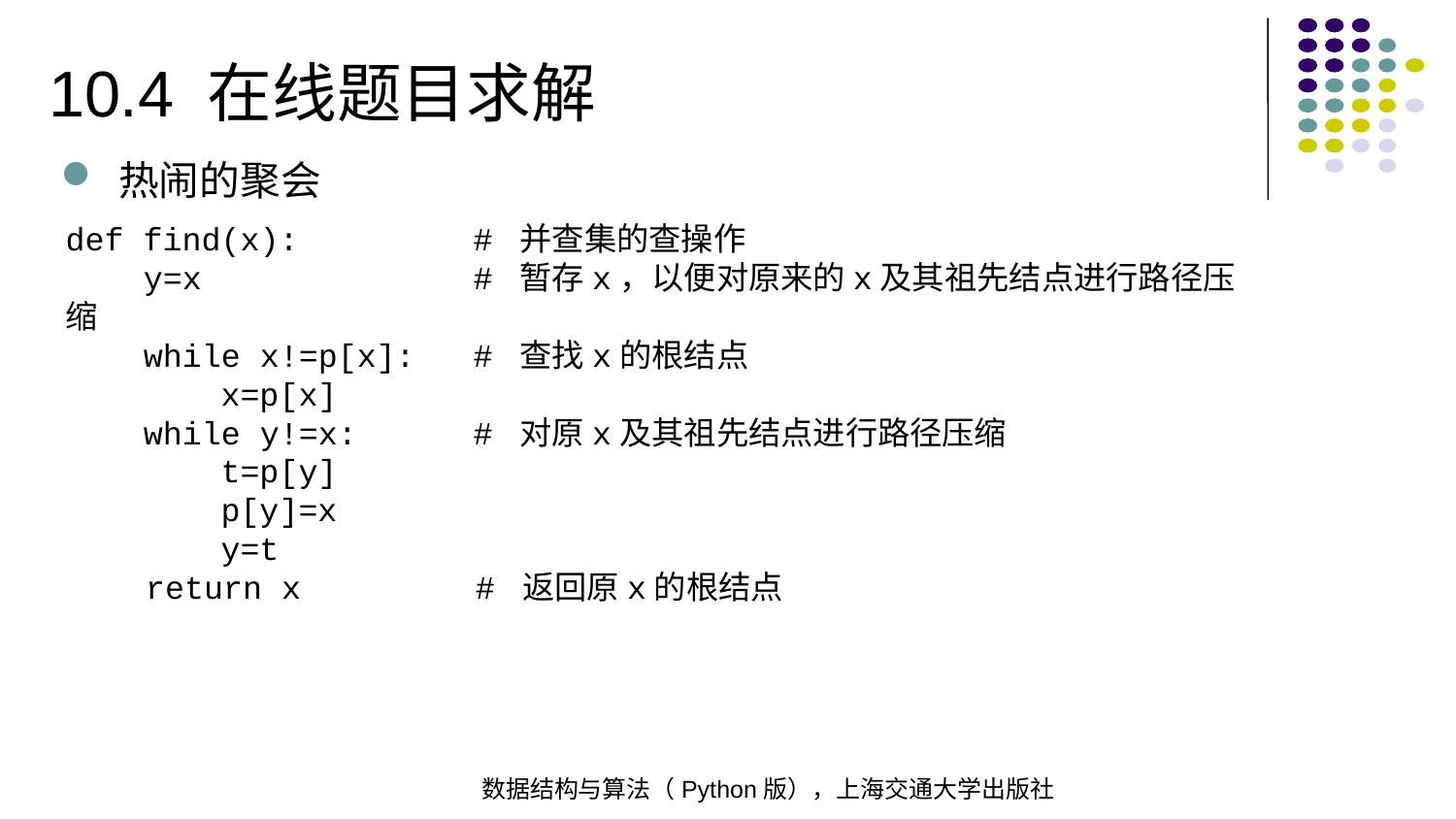

10.4 在线题目求解
热闹的聚会
def find(x):         # 并查集的查操作
    y=x              # 暂存x，以便对原来的x及其祖先结点进行路径压缩
    while x!=p[x]:   # 查找x的根结点
        x=p[x]
    while y!=x:      # 对原x及其祖先结点进行路径压缩
        t=p[y]
        p[y]=x
        y=t
          return x         # 返回原x的根结点